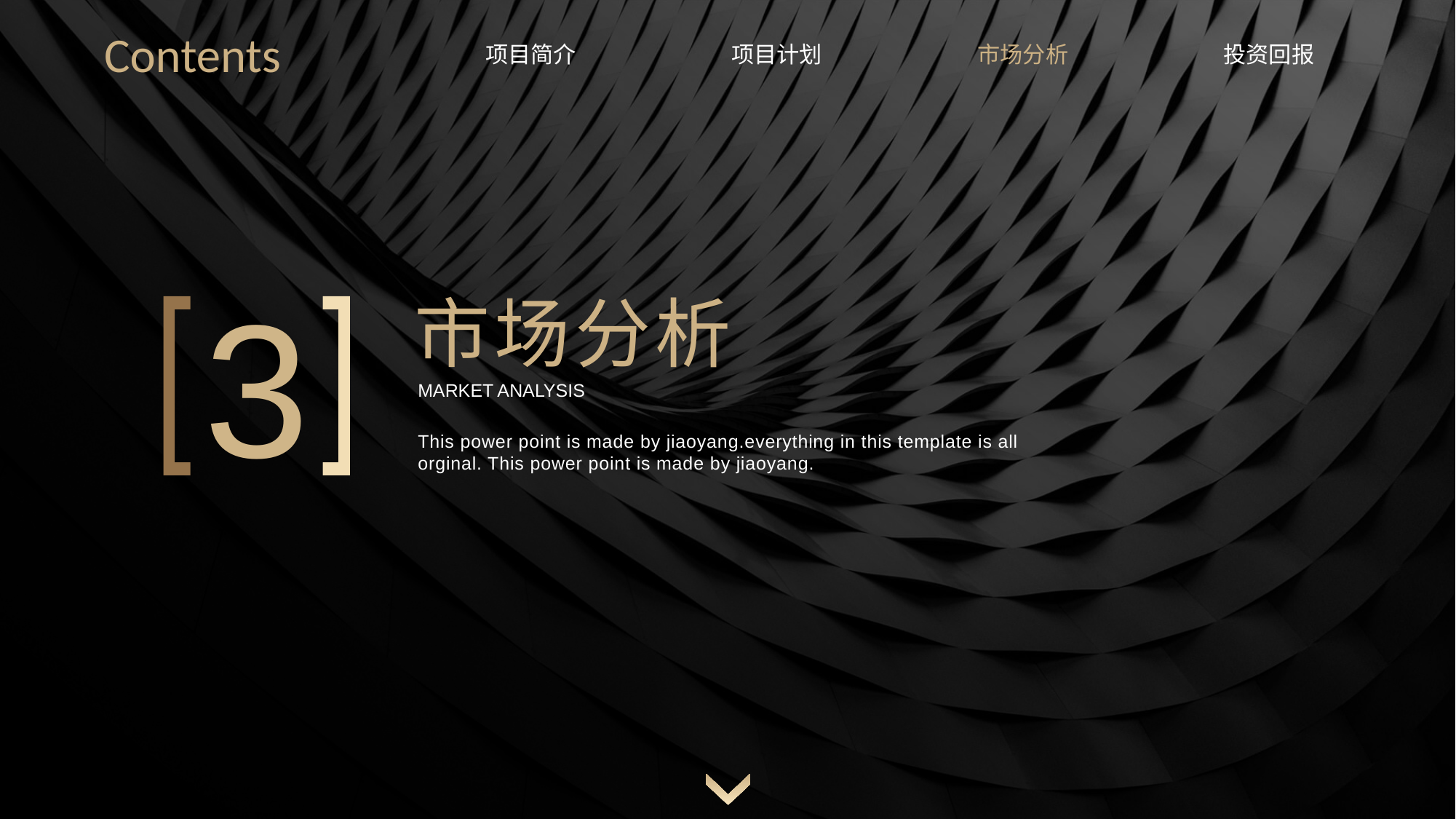

Contents
项目简介
项目计划
市场分析
投资回报
3
市场分析

MARKET ANALYSIS
This power point is made by jiaoyang.everything in this template is all orginal. This power point is made by jiaoyang.